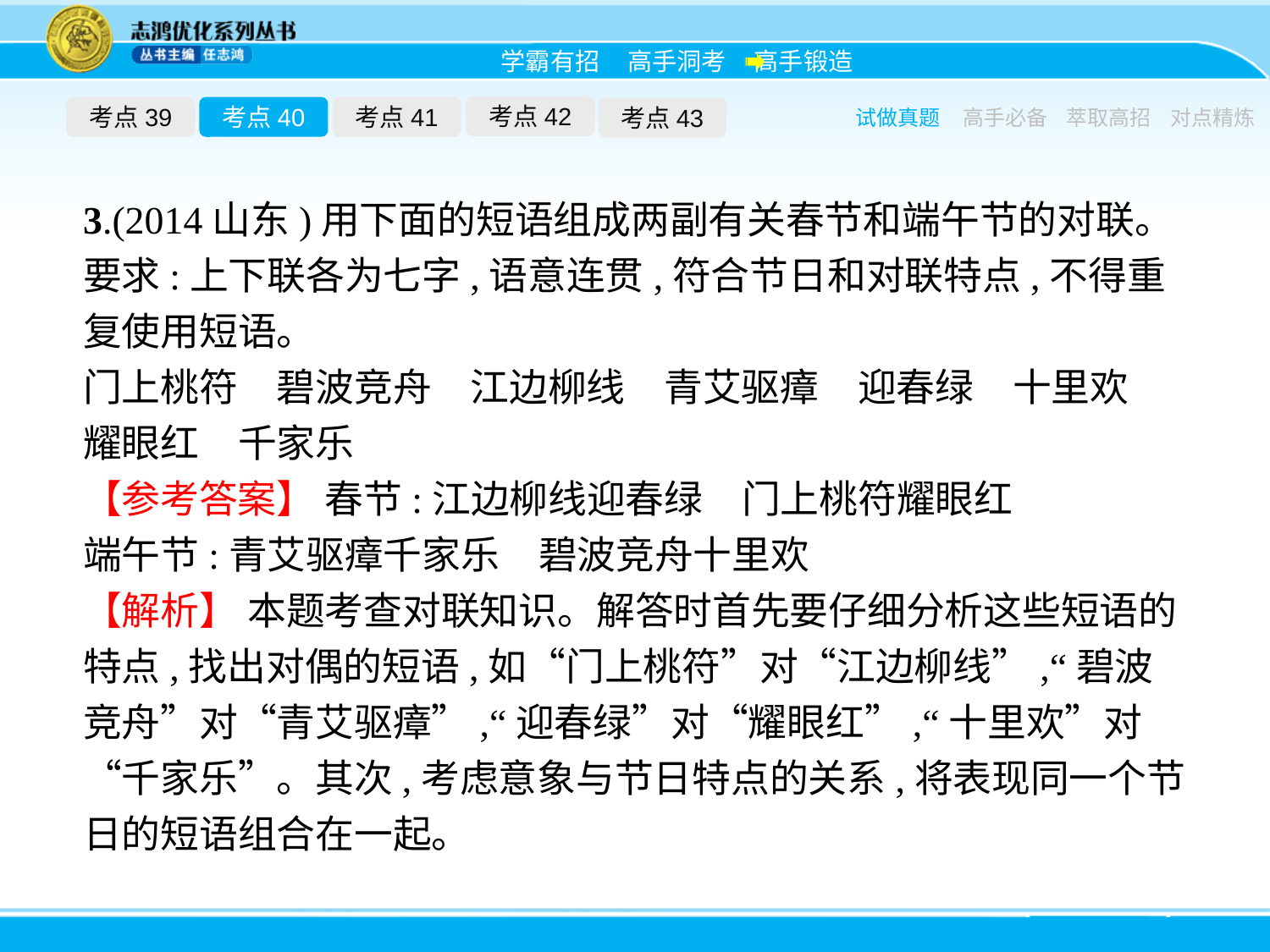

考点42
考点39
考点40
考点41
考点43
试做真题
高手必备
萃取高招
对点精炼
3.(2014山东)用下面的短语组成两副有关春节和端午节的对联。要求:上下联各为七字,语意连贯,符合节日和对联特点,不得重复使用短语。
门上桃符　碧波竞舟　江边柳线　青艾驱瘴　迎春绿　十里欢　耀眼红　千家乐
【参考答案】 春节:江边柳线迎春绿　门上桃符耀眼红
端午节:青艾驱瘴千家乐　碧波竞舟十里欢
【解析】 本题考查对联知识。解答时首先要仔细分析这些短语的特点,找出对偶的短语,如“门上桃符”对“江边柳线”,“碧波竞舟”对“青艾驱瘴”,“迎春绿”对“耀眼红”,“十里欢”对“千家乐”。其次,考虑意象与节日特点的关系,将表现同一个节日的短语组合在一起。